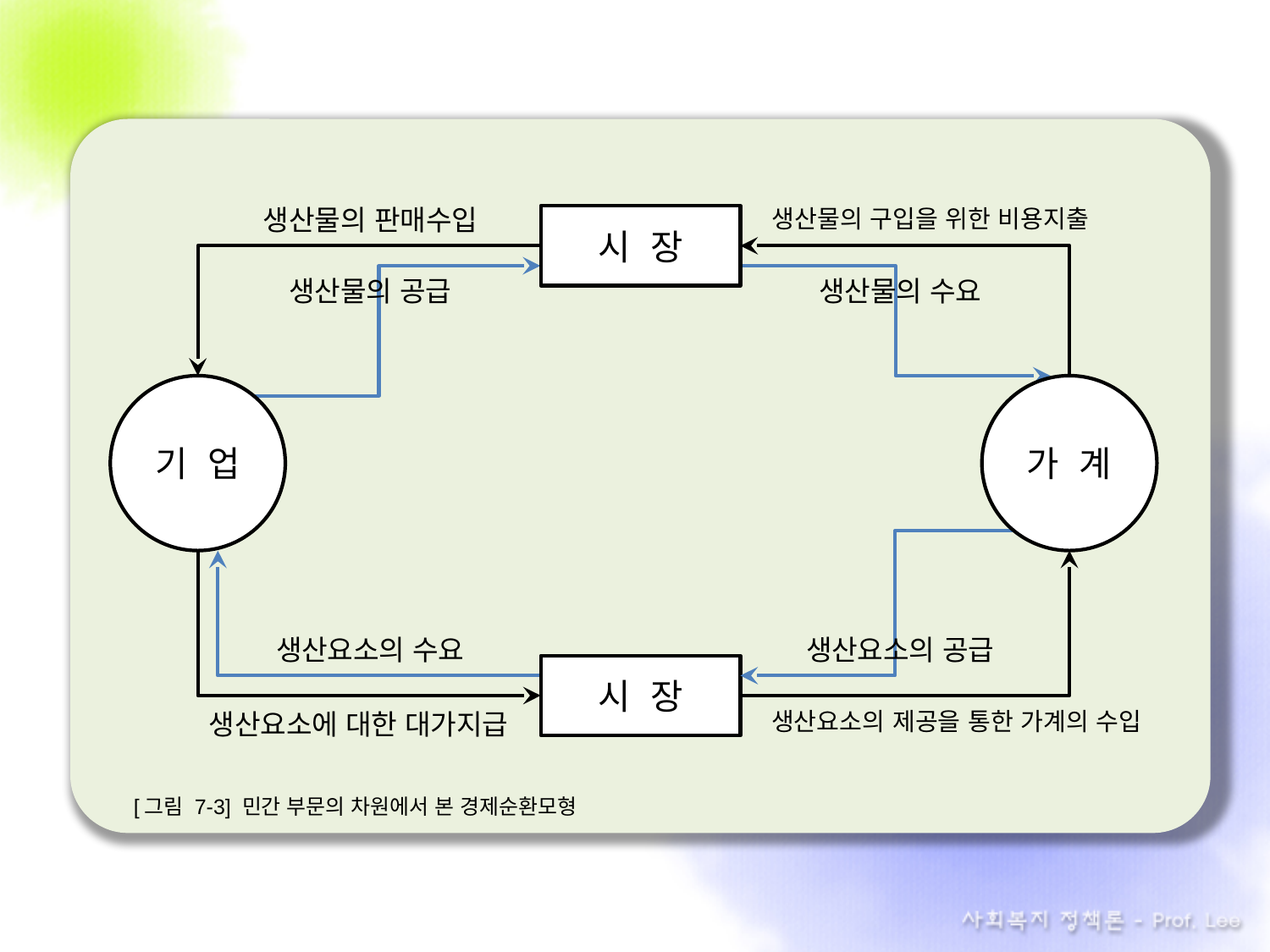

생산물의 판매수입
생산물의 구입을 위한 비용지출
시  장
생산물의 공급
생산물의 수요
기  업
가  계
생산요소의 수요
생산요소의 공급
시  장
생산요소에 대한 대가지급
생산요소의 제공을 통한 가계의 수입
[그림 7-3] 민간 부문의 차원에서 본 경제순환모형